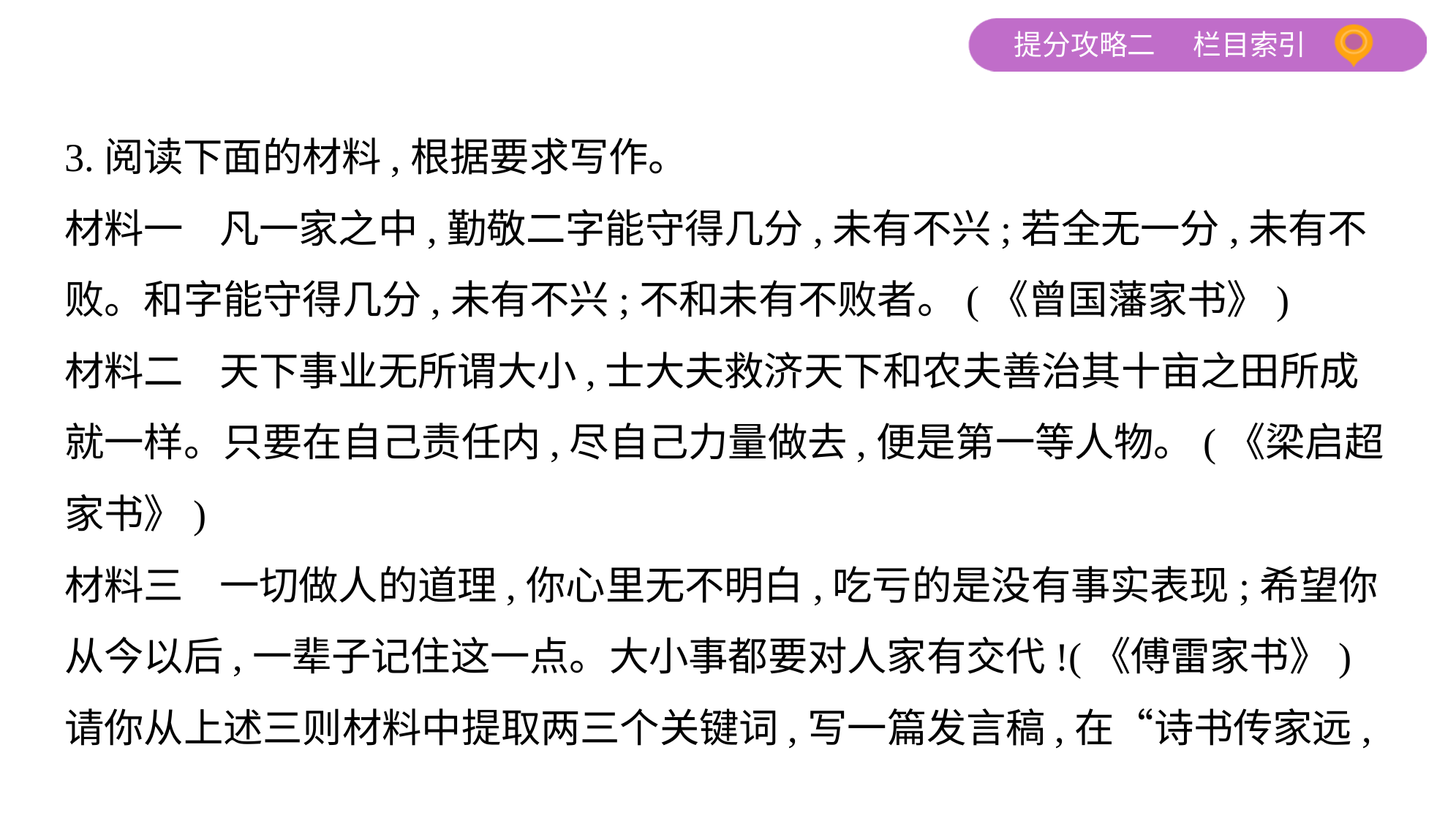

3.阅读下面的材料,根据要求写作。
材料一    凡一家之中,勤敬二字能守得几分,未有不兴;若全无一分,未有不
败。和字能守得几分,未有不兴;不和未有不败者。(《曾国藩家书》)
材料二    天下事业无所谓大小,士大夫救济天下和农夫善治其十亩之田所成
就一样。只要在自己责任内,尽自己力量做去,便是第一等人物。(《梁启超
家书》)
材料三    一切做人的道理,你心里无不明白,吃亏的是没有事实表现;希望你
从今以后,一辈子记住这一点。大小事都要对人家有交代!(《傅雷家书》)
请你从上述三则材料中提取两三个关键词,写一篇发言稿,在“诗书传家远,